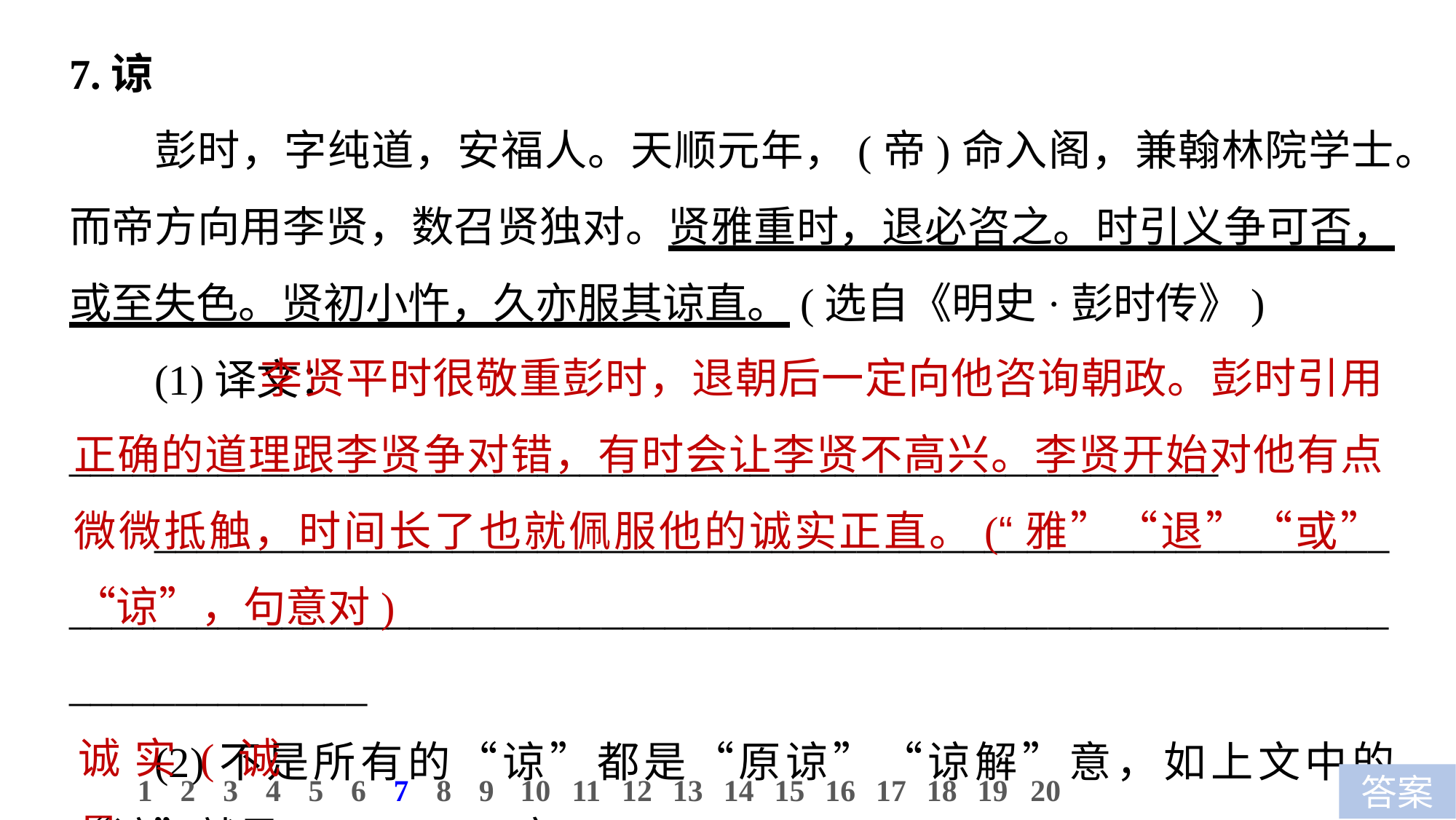

7.谅
彭时，字纯道，安福人。天顺元年，(帝)命入阁，兼翰林院学士。而帝方向用李贤，数召贤独对。贤雅重时，退必咨之。时引义争可否，或至失色。贤初小忤，久亦服其谅直。(选自《明史·彭时传》)
(1)译文：______________________________________________________
______________________________________________________________________________________________________________________________________
(2)不是所有的“谅”都是“原谅”“谅解”意，如上文中的“谅”就是__________意。
                 李贤平时很敬重彭时，退朝后一定向他咨询朝政。彭时引用正确的道理跟李贤争对错，有时会让李贤不高兴。李贤开始对他有点微微抵触，时间长了也就佩服他的诚实正直。(“雅”“退”“或”“谅”，句意对)
诚实(诚恳)
10
1
2
3
4
5
6
7
8
9
11
12
13
14
15
16
17
18
19
20
答案